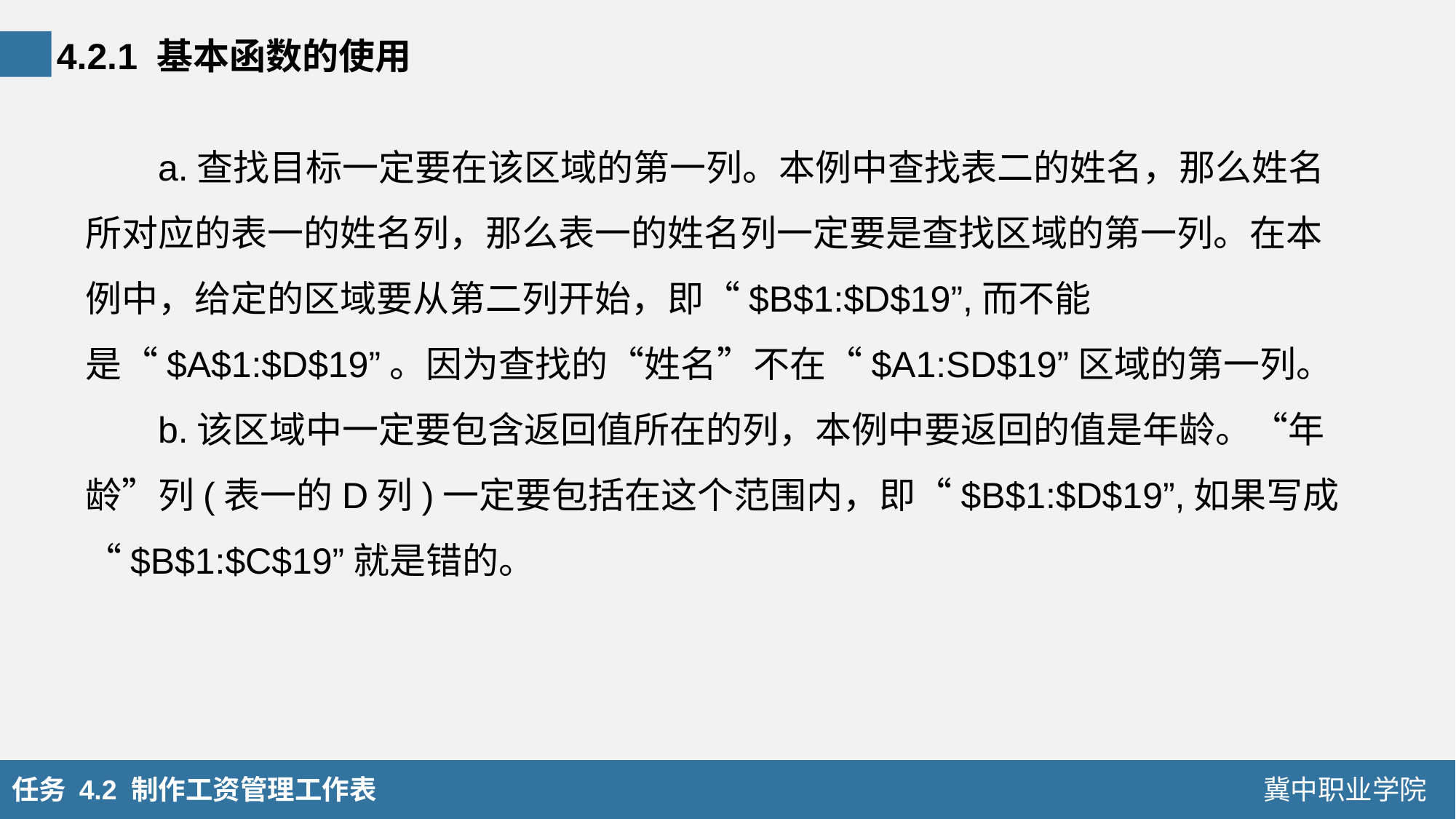

4.2.1 基本函数的使用
a.查找目标一定要在该区域的第一列。本例中查找表二的姓名，那么姓名所对应的表一的姓名列，那么表一的姓名列一定要是查找区域的第一列。在本例中，给定的区域要从第二列开始，即“$B$1:$D$19”,而不能是“$A$1:$D$19”。因为查找的“姓名”不在“$A1:SD$19”区域的第一列。
b.该区域中一定要包含返回值所在的列，本例中要返回的值是年龄。“年龄”列(表一的D列)一定要包括在这个范围内，即“$B$1:$D$19”,如果写成“$B$1:$C$19”就是错的。

任务 4.2 制作工资管理工作表
冀中职业学院